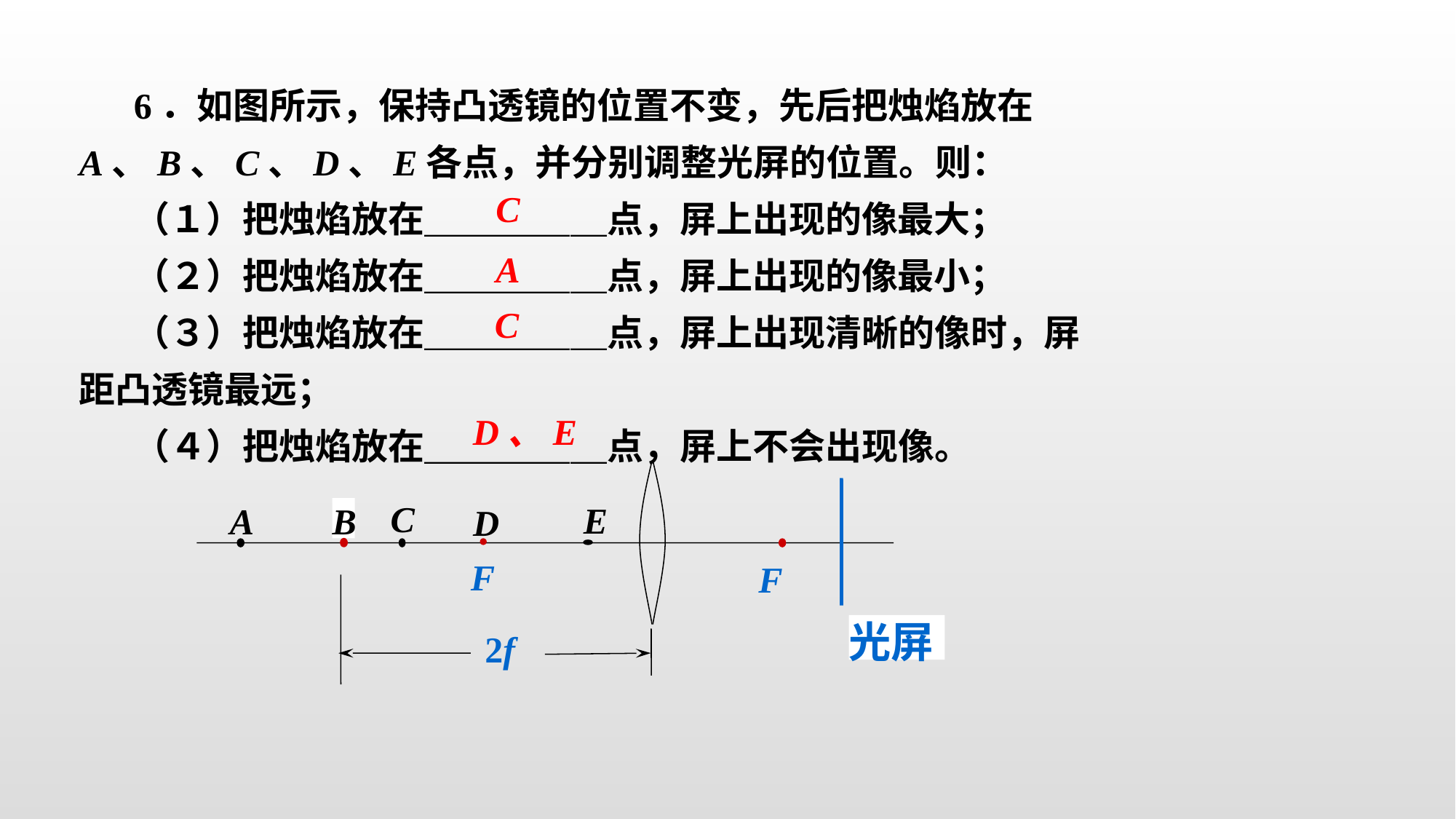

6．如图所示，保持凸透镜的位置不变，先后把烛焰放在A、B、C、D、E各点，并分别调整光屏的位置。则：
（１）把烛焰放在＿＿＿＿＿点，屏上出现的像最大；
（２）把烛焰放在＿＿＿＿＿点，屏上出现的像最小；
（３）把烛焰放在＿＿＿＿＿点，屏上出现清晰的像时，屏距凸透镜最远；
（４）把烛焰放在＿＿＿＿＿点，屏上不会出现像。
C
A
C
D、E

C
B
A
D

F
F

光屏
2f

E